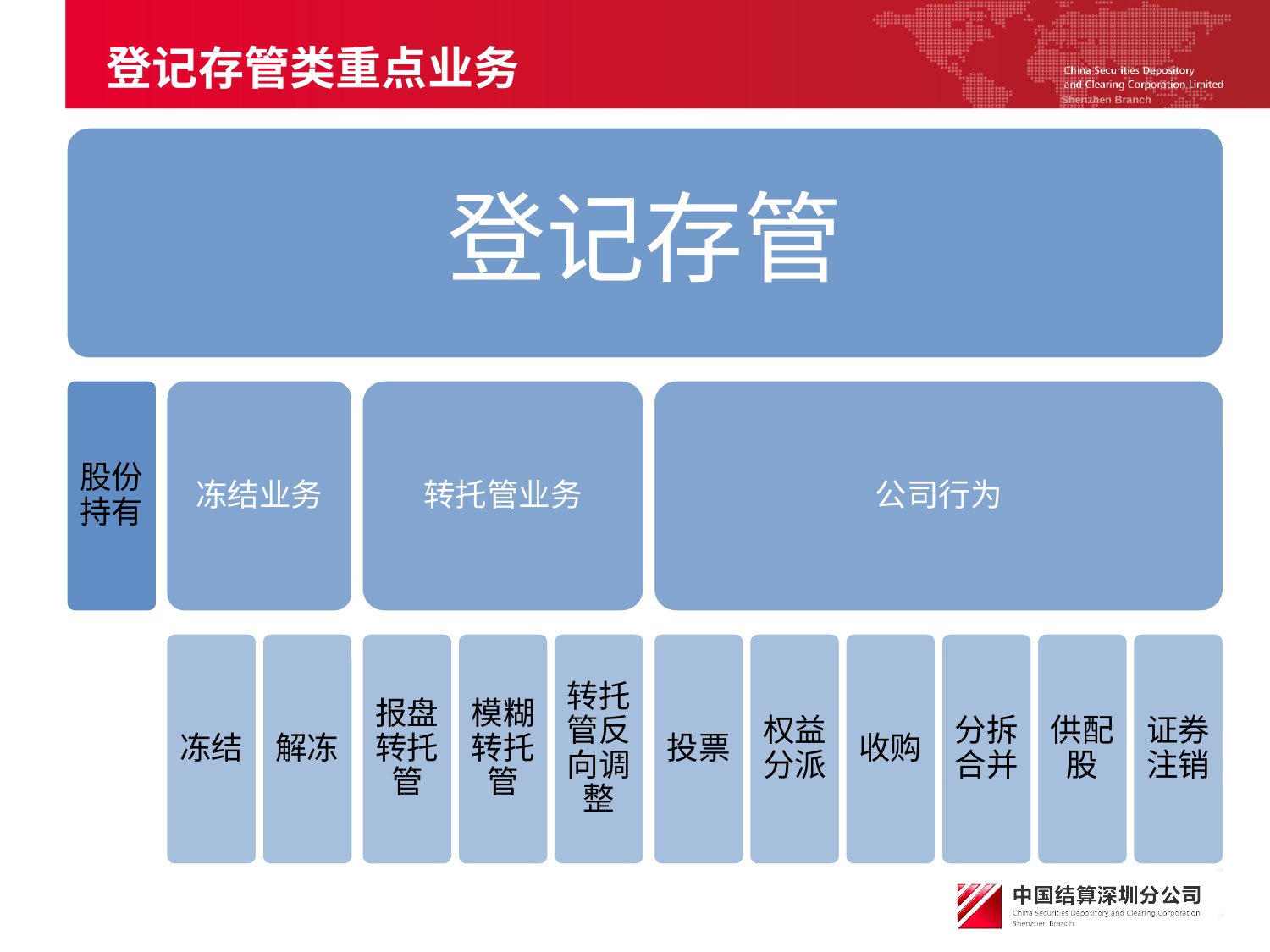

登记存管类重点业务
登记存管
股份持有
冻结业务
冻结
解冻
转托管业务
报盘转托管
模糊转托管
转托管反向调整
公司行为
投票
权益分派
收购
分拆合并
供配股
证券注销